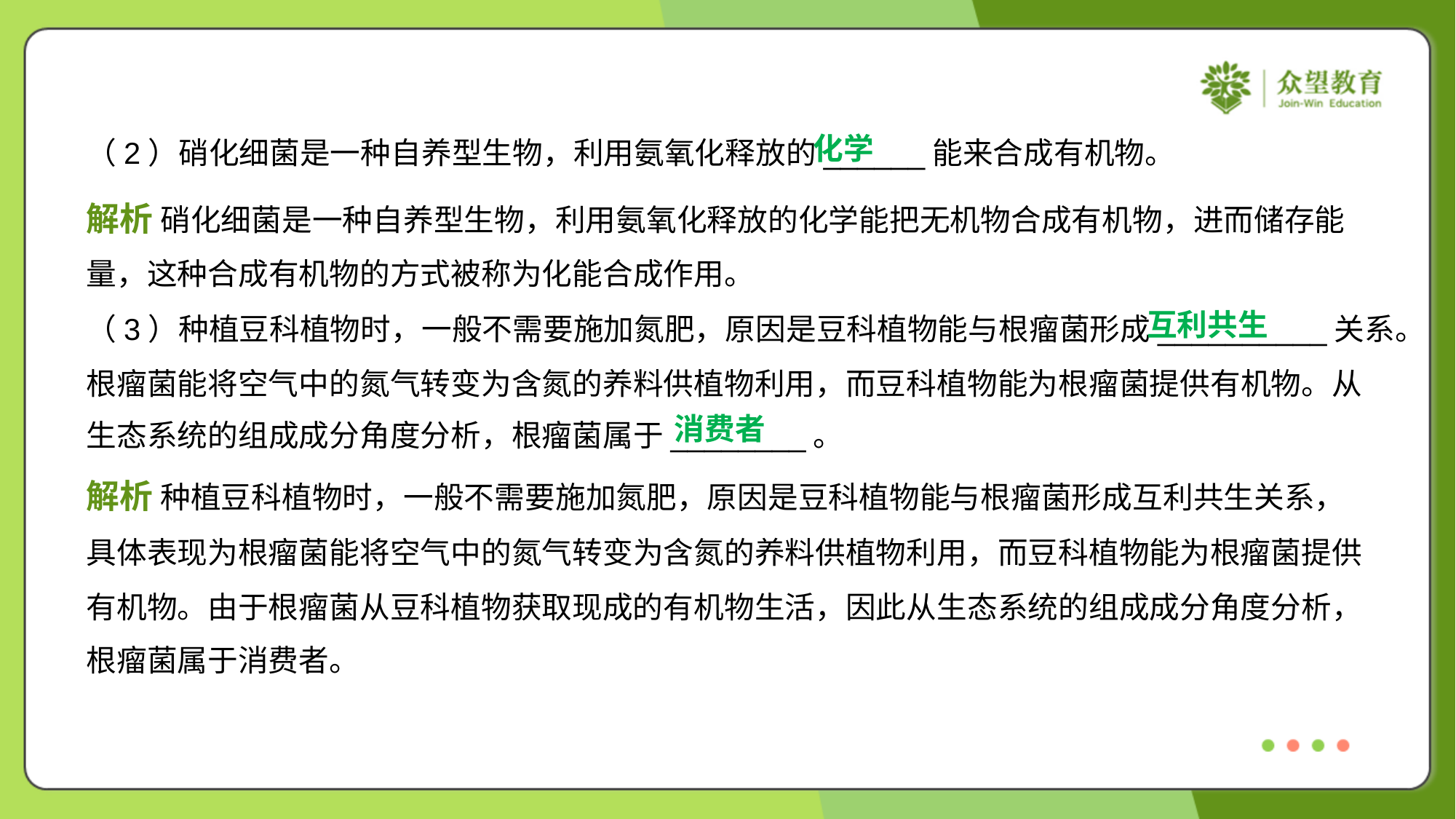

化学
（2）硝化细菌是一种自养型生物，利用氨氧化释放的______能来合成有机物。
解析 硝化细菌是一种自养型生物，利用氨氧化释放的化学能把无机物合成有机物，进而储存能
量，这种合成有机物的方式被称为化能合成作用。
互利共生
（3）种植豆科植物时，一般不需要施加氮肥，原因是豆科植物能与根瘤菌形成__________关系。
根瘤菌能将空气中的氮气转变为含氮的养料供植物利用，而豆科植物能为根瘤菌提供有机物。从
生态系统的组成成分角度分析，根瘤菌属于________。
消费者
解析 种植豆科植物时，一般不需要施加氮肥，原因是豆科植物能与根瘤菌形成互利共生关系，
具体表现为根瘤菌能将空气中的氮气转变为含氮的养料供植物利用，而豆科植物能为根瘤菌提供
有机物。由于根瘤菌从豆科植物获取现成的有机物生活，因此从生态系统的组成成分角度分析，
根瘤菌属于消费者。